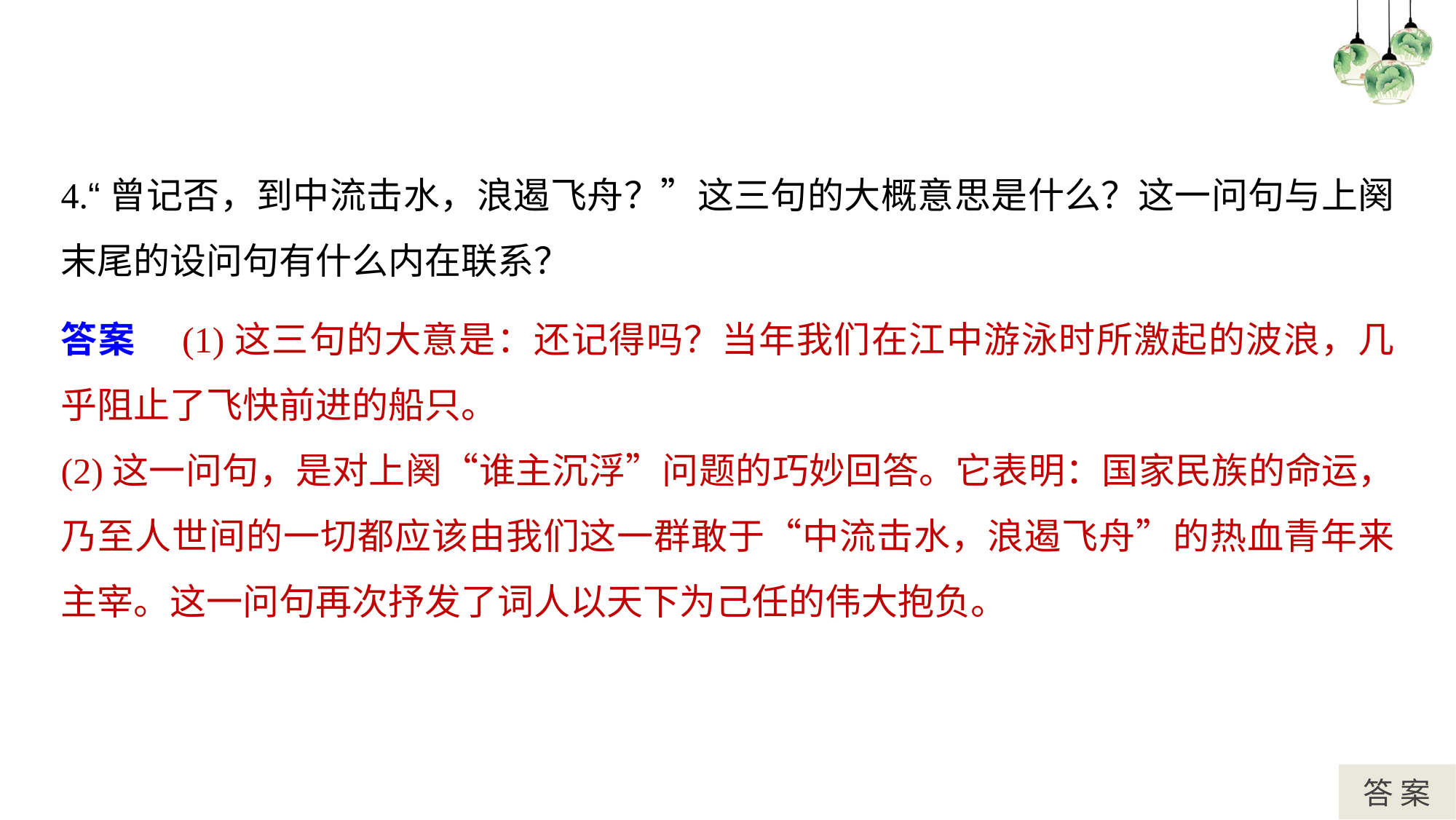

4.“曾记否，到中流击水，浪遏飞舟？”这三句的大概意思是什么？这一问句与上阕末尾的设问句有什么内在联系？
答案　(1)这三句的大意是：还记得吗？当年我们在江中游泳时所激起的波浪，几乎阻止了飞快前进的船只。
(2)这一问句，是对上阕“谁主沉浮”问题的巧妙回答。它表明：国家民族的命运，乃至人世间的一切都应该由我们这一群敢于“中流击水，浪遏飞舟”的热血青年来主宰。这一问句再次抒发了词人以天下为己任的伟大抱负。
答 案